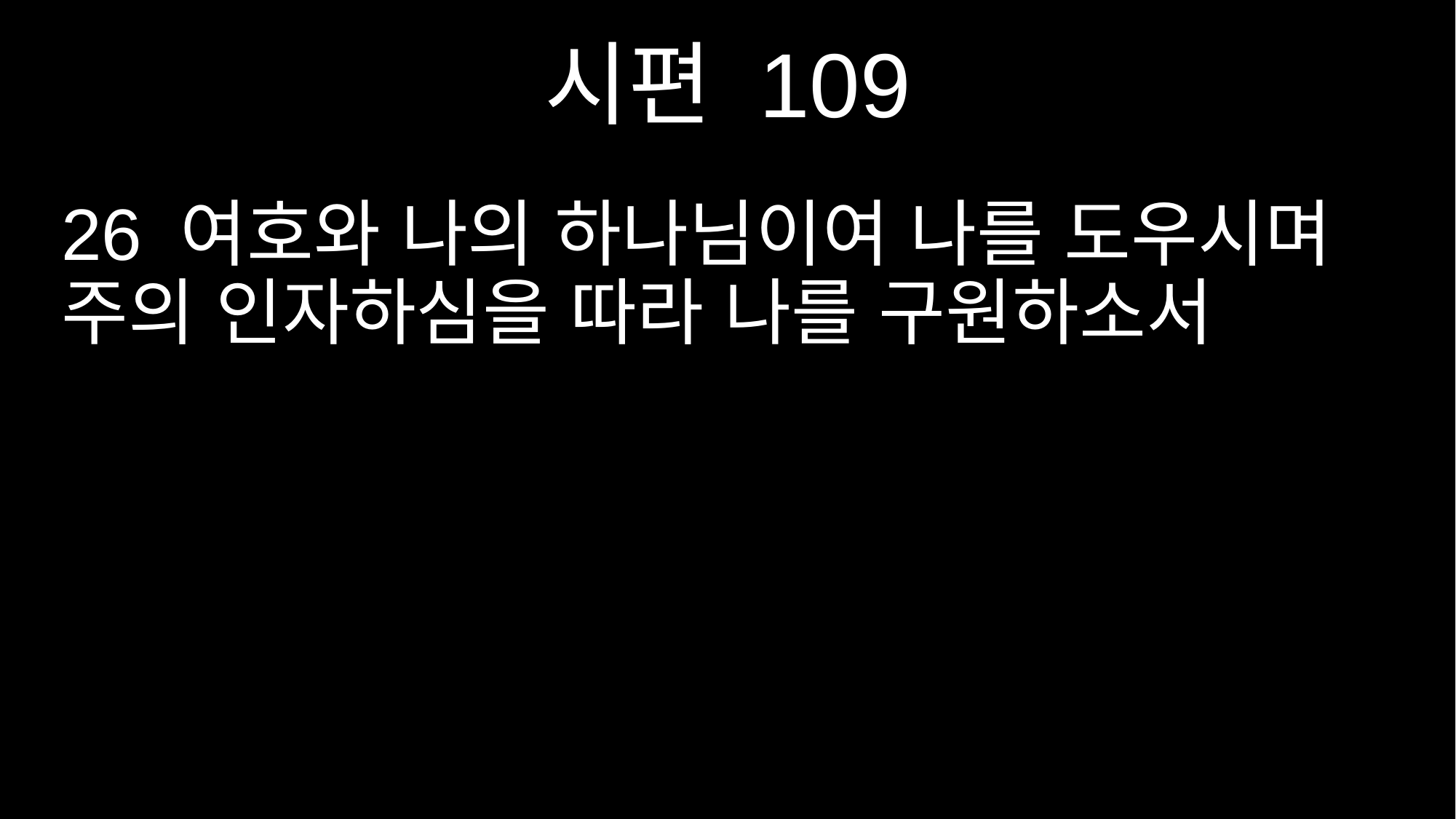

시편 109
26 여호와 나의 하나님이여 나를 도우시며 주의 인자하심을 따라 나를 구원하소서